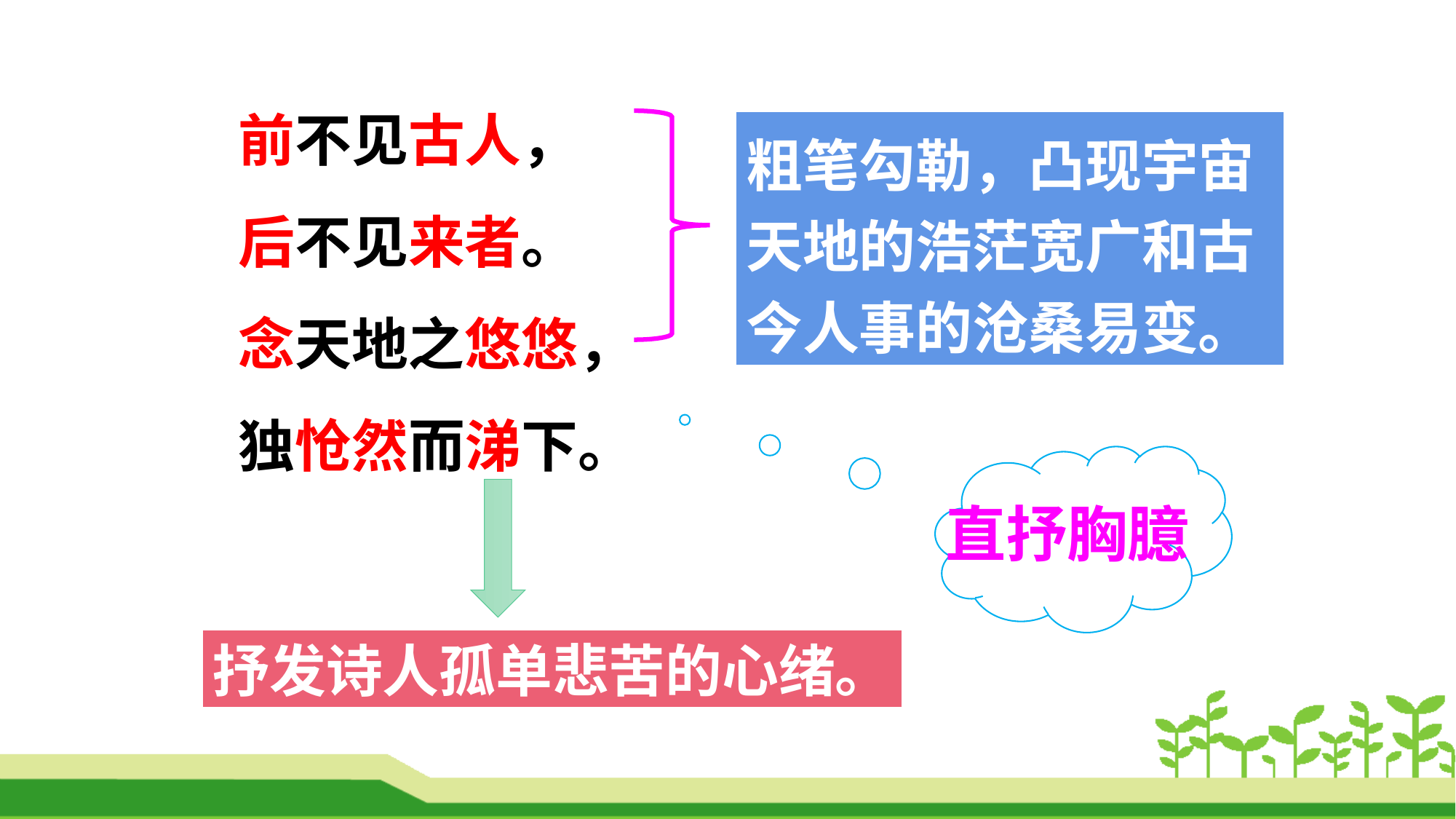

前不见古人，
后不见来者。
念天地之悠悠，
独怆然而涕下。

粗笔勾勒，凸现宇宙天地的浩茫宽广和古今人事的沧桑易变。

直抒胸臆

抒发诗人孤单悲苦的心绪。